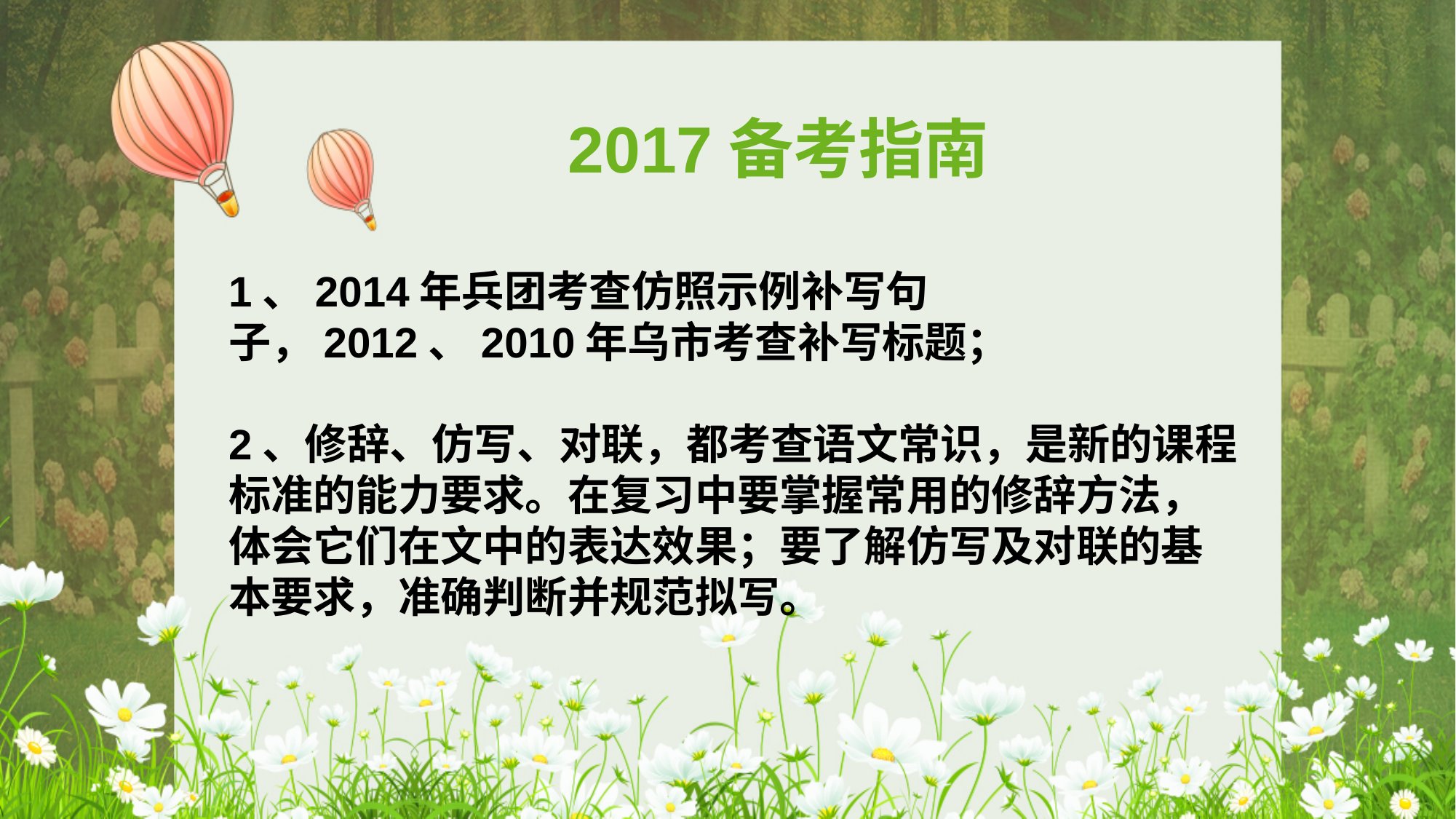

2017备考指南
1、2014年兵团考查仿照示例补写句子，2012、2010年乌市考查补写标题；

2、修辞、仿写、对联，都考查语文常识，是新的课程标准的能力要求。在复习中要掌握常用的修辞方法，体会它们在文中的表达效果；要了解仿写及对联的基本要求，准确判断并规范拟写。